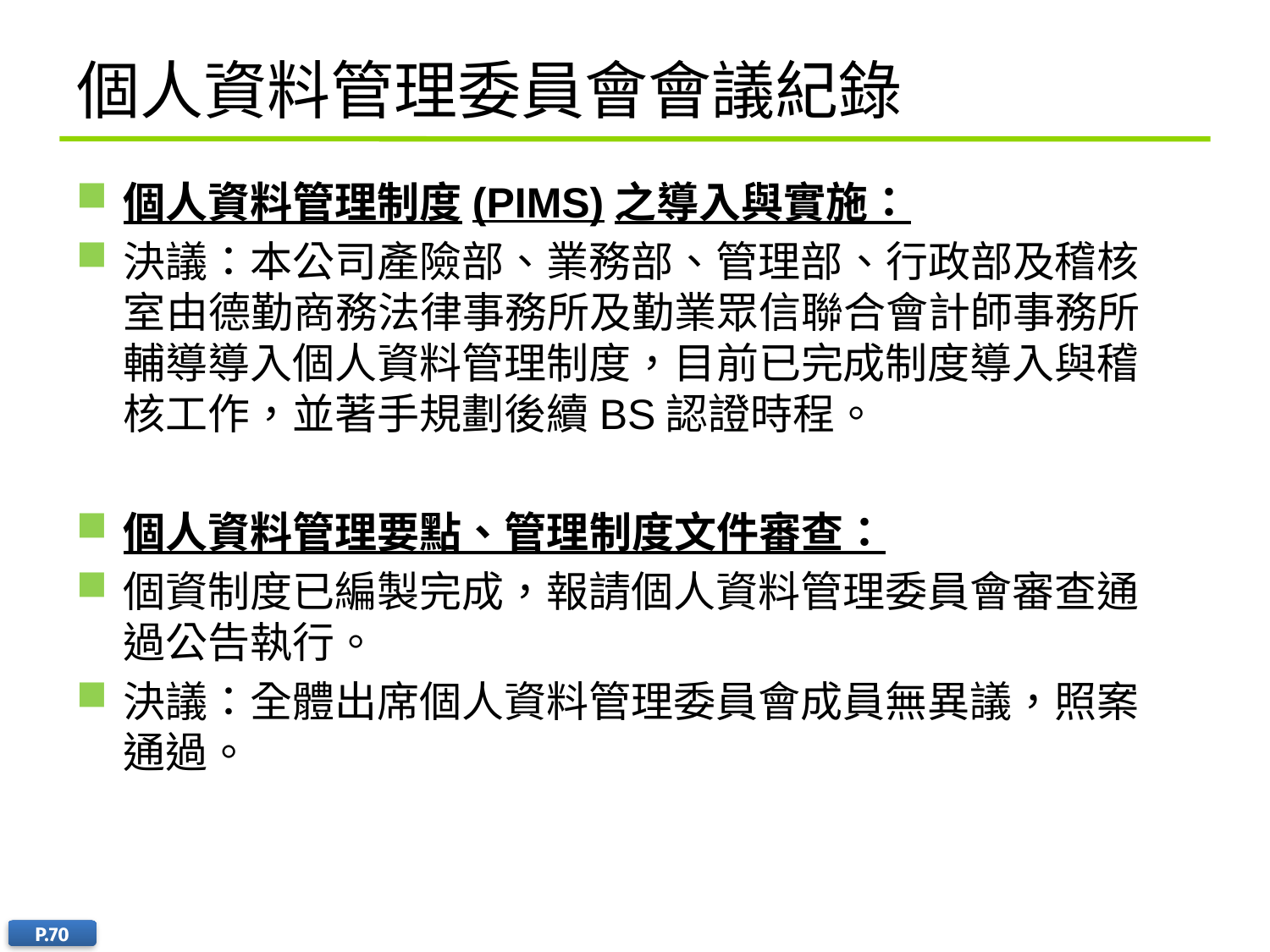

# 個人資料管理委員會會議紀錄

個人資料管理制度(PIMS)之導入與實施：
決議：本公司產險部、業務部、管理部、行政部及稽核室由德勤商務法律事務所及勤業眾信聯合會計師事務所輔導導入個人資料管理制度，目前已完成制度導入與稽核工作，並著手規劃後續BS認證時程。

個人資料管理要點、管理制度文件審查：
個資制度已編製完成，報請個人資料管理委員會審查通過公告執行。
決議：全體出席個人資料管理委員會成員無異議，照案通過。